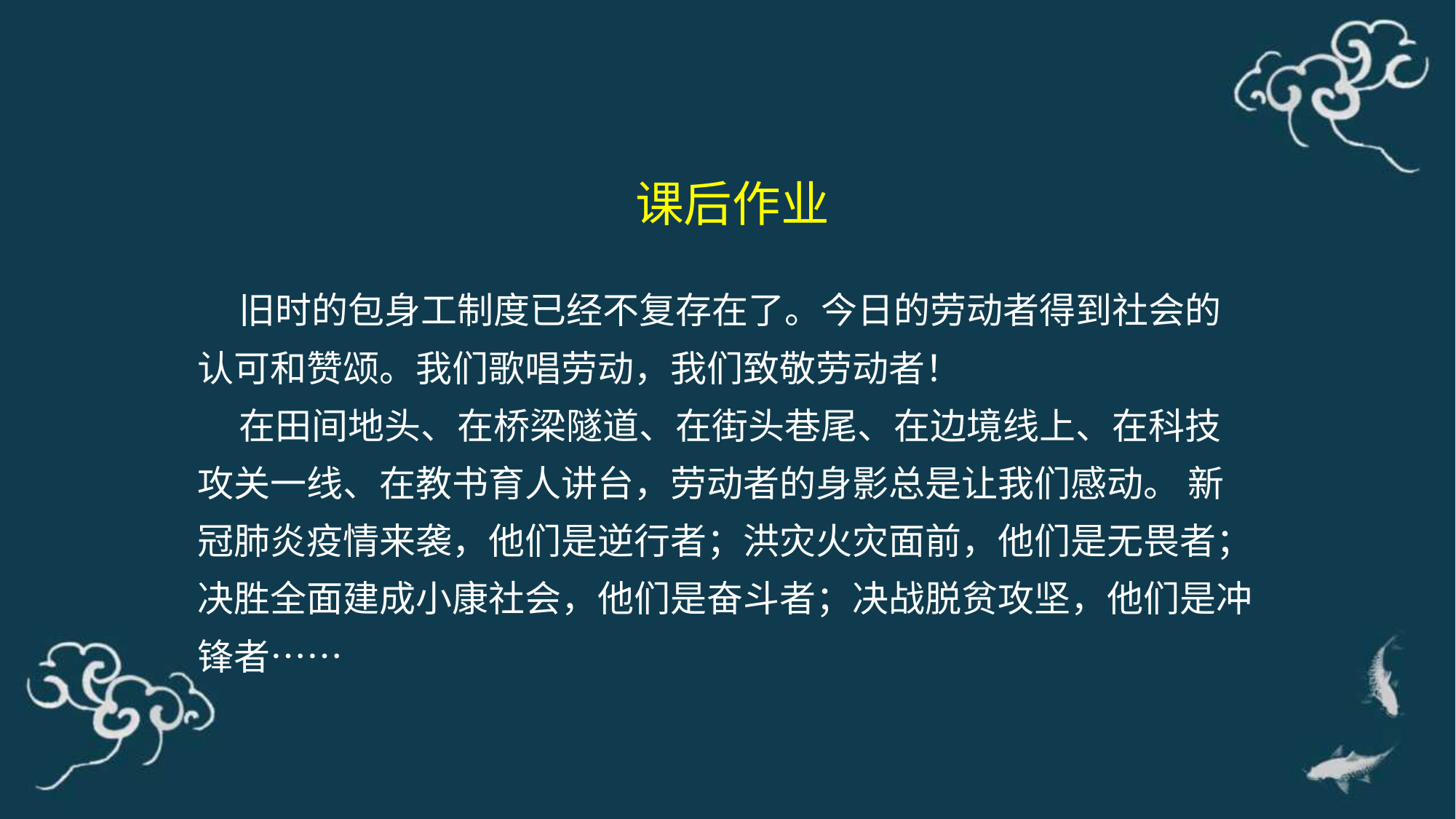

课后作业
    旧时的包身工制度已经不复存在了。今日的劳动者得到社会的认可和赞颂。我们歌唱劳动，我们致敬劳动者！
    在田间地头、在桥梁隧道、在街头巷尾、在边境线上、在科技攻关一线、在教书育人讲台，劳动者的身影总是让我们感动。 新冠肺炎疫情来袭，他们是逆行者；洪灾火灾面前，他们是无畏者；决胜全面建成小康社会，他们是奋斗者；决战脱贫攻坚，他们是冲锋者……